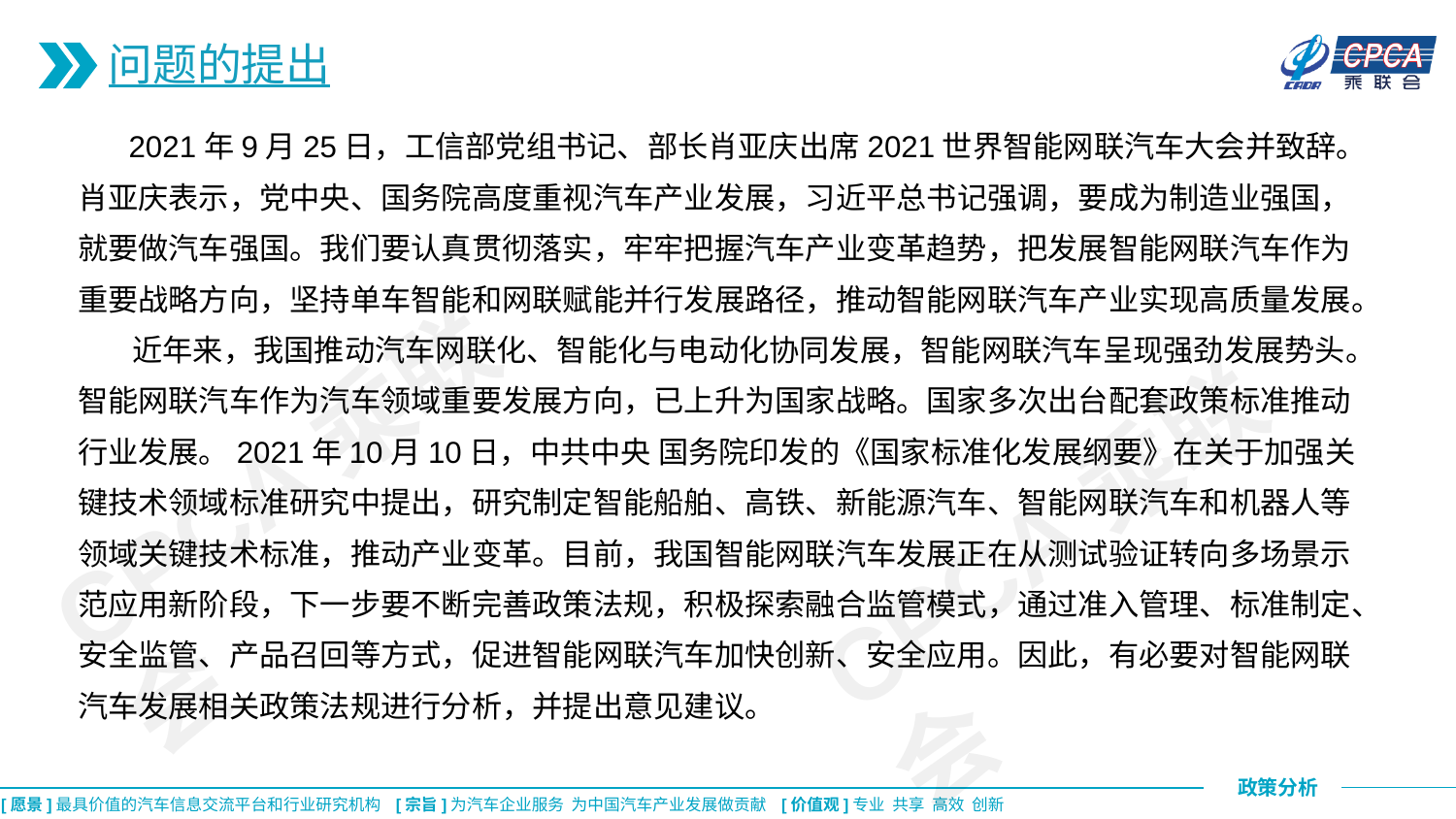

问题的提出
      2021年9月25日，工信部党组书记、部长肖亚庆出席2021世界智能网联汽车大会并致辞。肖亚庆表示，党中央、国务院高度重视汽车产业发展，习近平总书记强调，要成为制造业强国，就要做汽车强国。我们要认真贯彻落实，牢牢把握汽车产业变革趋势，把发展智能网联汽车作为重要战略方向，坚持单车智能和网联赋能并行发展路径，推动智能网联汽车产业实现高质量发展。
       近年来，我国推动汽车网联化、智能化与电动化协同发展，智能网联汽车呈现强劲发展势头。智能网联汽车作为汽车领域重要发展方向，已上升为国家战略。国家多次出台配套政策标准推动行业发展。2021年10月10日，中共中央 国务院印发的《国家标准化发展纲要》在关于加强关键技术领域标准研究中提出，研究制定智能船舶、高铁、新能源汽车、智能网联汽车和机器人等领域关键技术标准，推动产业变革。目前，我国智能网联汽车发展正在从测试验证转向多场景示范应用新阶段，下一步要不断完善政策法规，积极探索融合监管模式，通过准入管理、标准制定、安全监管、产品召回等方式，促进智能网联汽车加快创新、安全应用。因此，有必要对智能网联汽车发展相关政策法规进行分析，并提出意见建议。
CPCA乘联会
CPCA乘联会